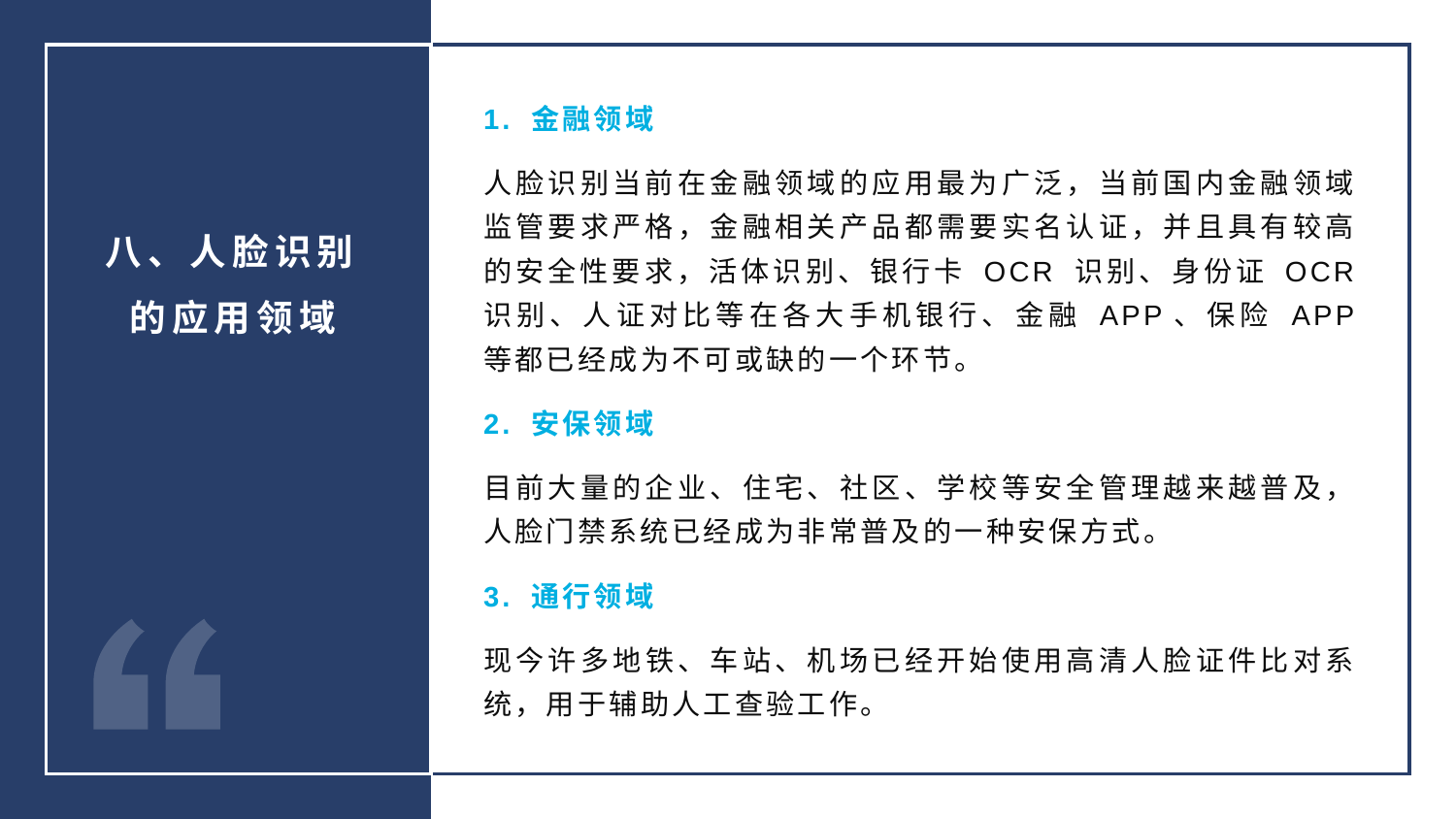

1. 金融领域
人脸识别当前在金融领域的应用最为广泛，当前国内金融领域监管要求严格，金融相关产品都需要实名认证，并且具有较高的安全性要求，活体识别、银行卡 OCR 识别、身份证 OCR 识别、人证对比等在各大手机银行、金融 APP、保险 APP 等都已经成为不可或缺的一个环节。
2. 安保领域
目前大量的企业、住宅、社区、学校等安全管理越来越普及，人脸门禁系统已经成为非常普及的一种安保方式。
3. 通行领域
现今许多地铁、车站、机场已经开始使用高清人脸证件比对系统，用于辅助人工查验工作。
八、人脸识别的应用领域